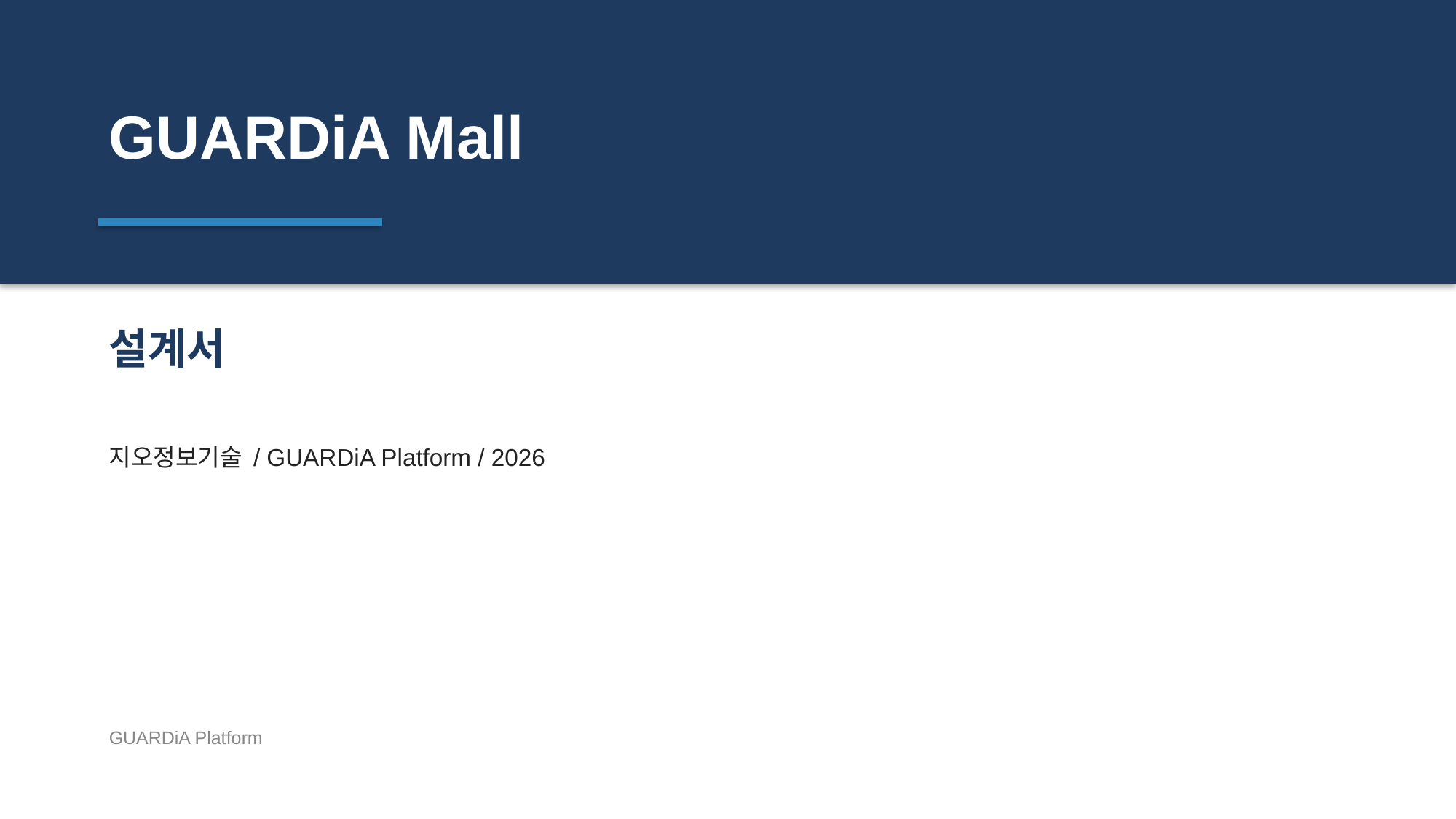

GUARDiA Mall

설계서
지오정보기술 / GUARDiA Platform / 2026
GUARDiA Platform